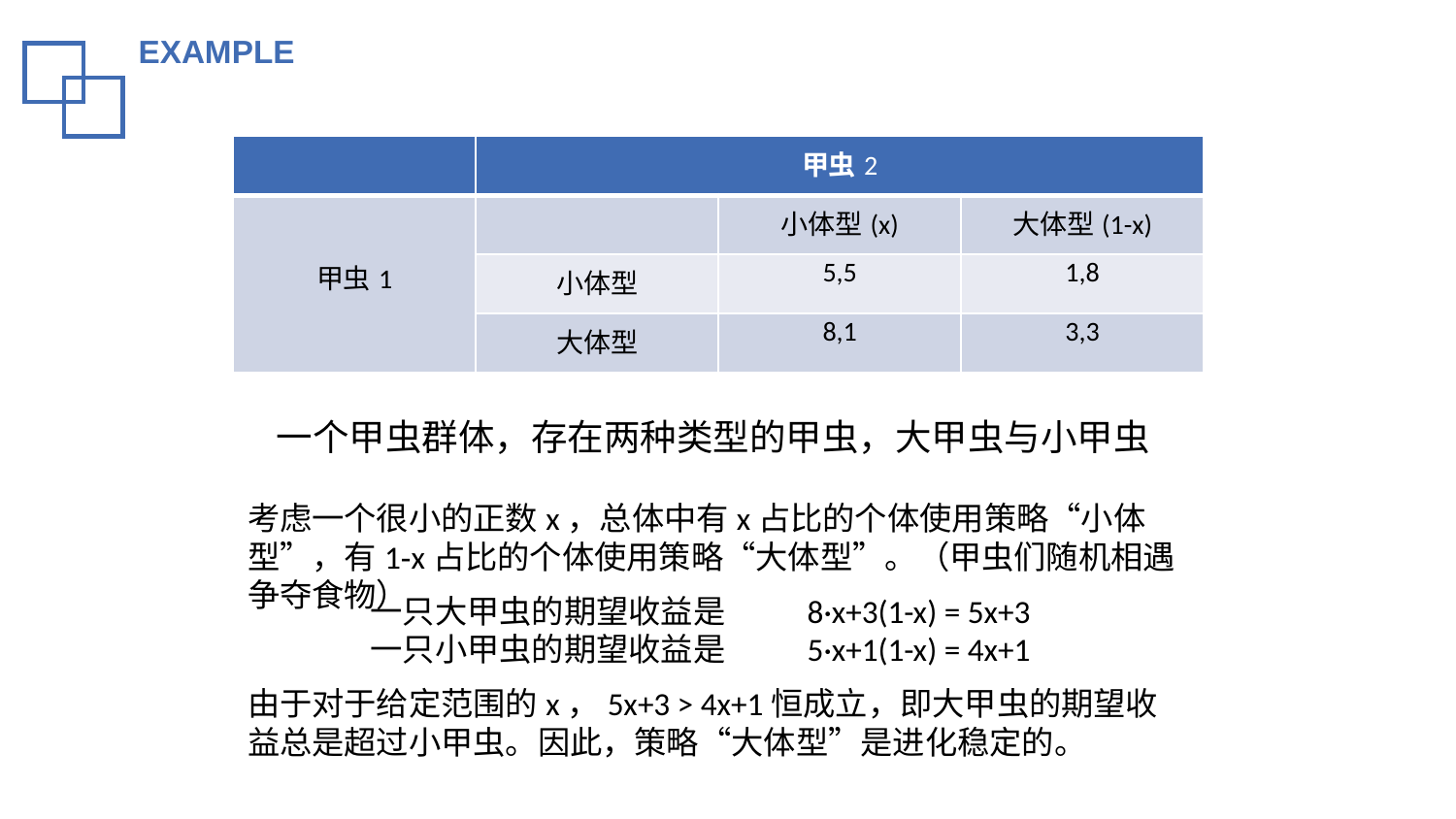

EXAMPLE

|  | 甲虫2 |  |  |
| --- | --- | --- | --- |
| 甲虫1 |  | 小体型(x) | 大体型(1-x) |
|  | 小体型 | 5,5 | 1,8 |
|  | 大体型 | 8,1 | 3,3 |
一个甲虫群体，存在两种类型的甲虫，大甲虫与小甲虫
考虑一个很小的正数x，总体中有x占比的个体使用策略“小体型”，有1­‐x占比的个体使用策略“大体型”。（甲虫们随机相遇争夺食物）
一只大甲虫的期望收益是    	8·x+3(1-x) = 5x+3
一只小甲虫的期望收益是	5·x+1(1-x) = 4x+1
由于对于给定范围的x，5x+3 > 4x+1恒成立，即大甲虫的期望收益总是超过小甲虫。因此，策略“大体型”是进化稳定的。